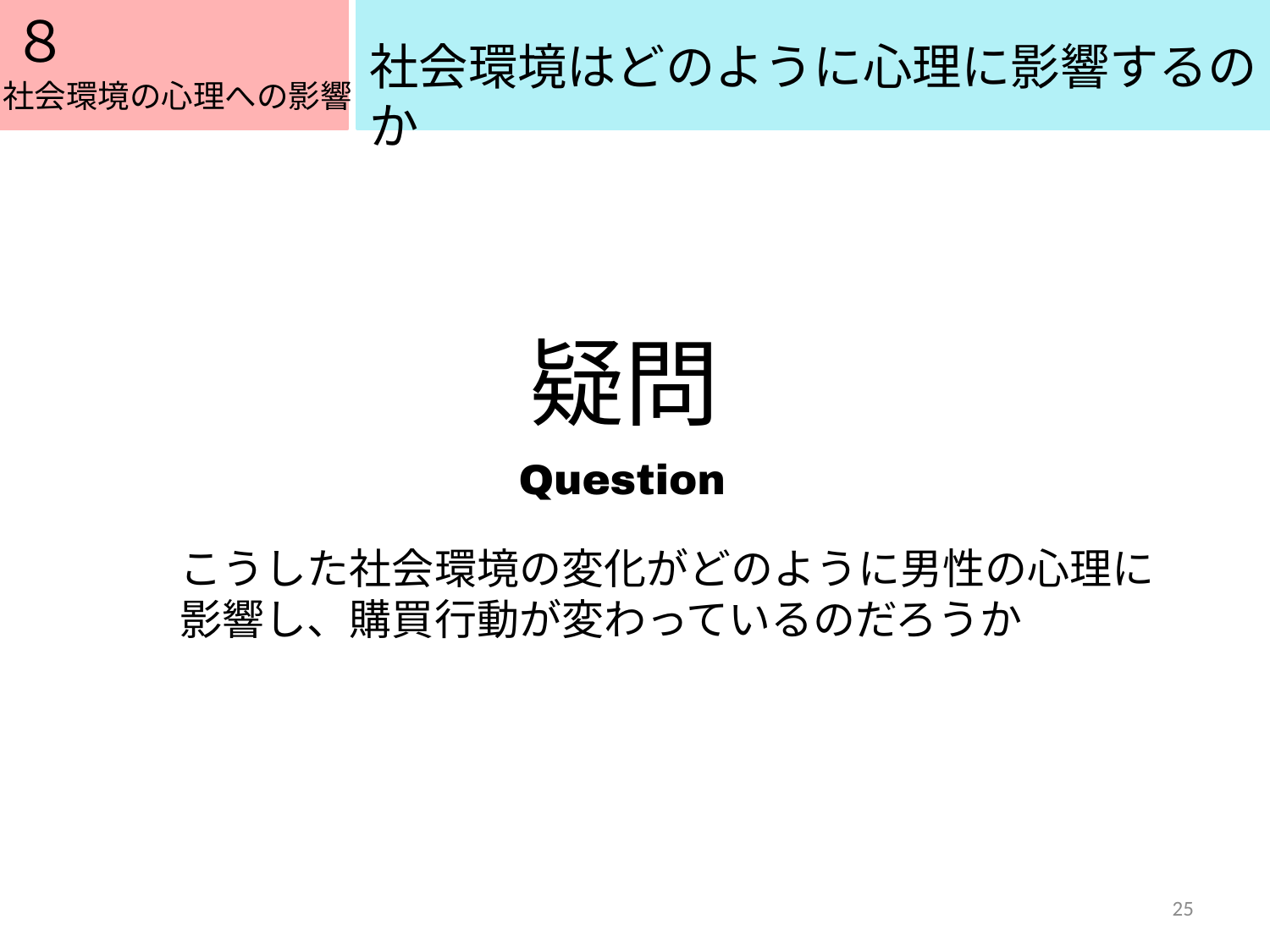

８
５

社会環境はどのように心理に影響するのか
社会環境の心理への影響
疑問
Question
こうした社会環境の変化がどのように男性の心理に
影響し、購買行動が変わっているのだろうか
25